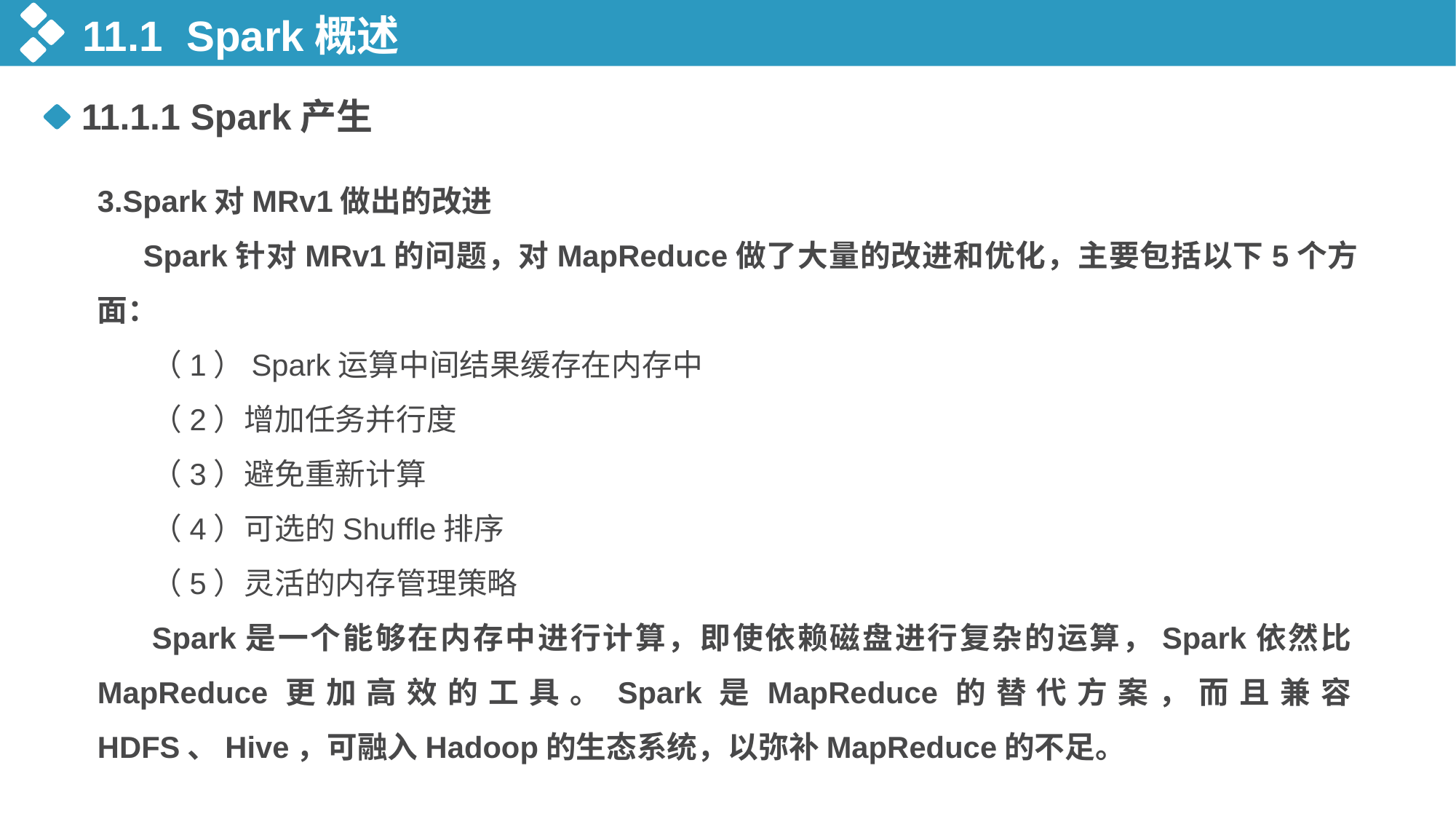

11.1  Spark概述
11.1.1 Spark产生

3.Spark对MRv1做出的改进
     Spark针对MRv1的问题，对MapReduce做了大量的改进和优化，主要包括以下5个方面：
（1）Spark运算中间结果缓存在内存中
（2）增加任务并行度
（3）避免重新计算
（4）可选的Shuffle排序
（5）灵活的内存管理策略
Spark是一个能够在内存中进行计算，即使依赖磁盘进行复杂的运算，Spark依然比MapReduce更加高效的工具。Spark是MapReduce的替代方案，而且兼容HDFS、Hive，可融入Hadoop的生态系统，以弥补MapReduce的不足。